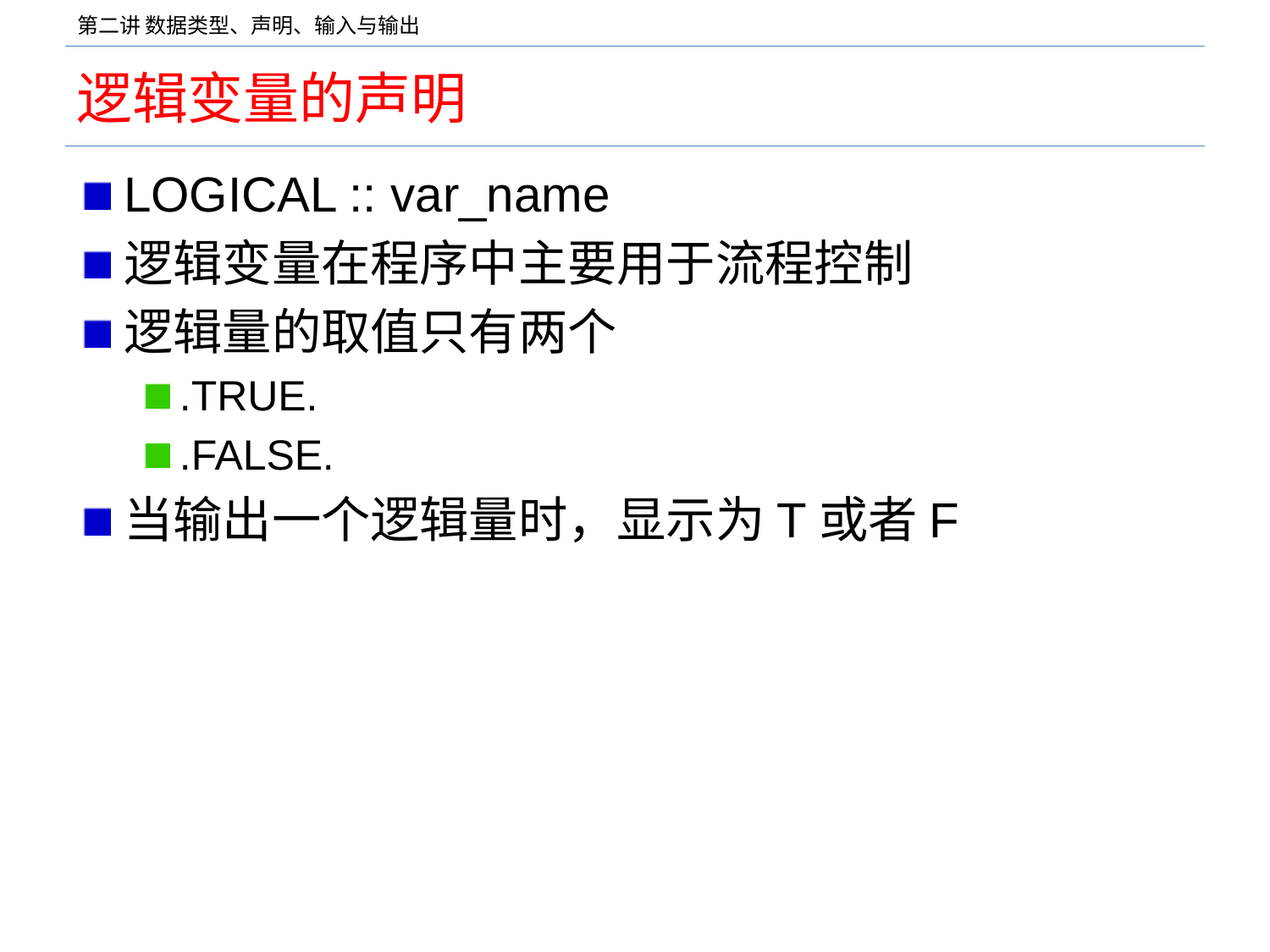

# 逻辑变量的声明
LOGICAL :: var_name
逻辑变量在程序中主要用于流程控制
逻辑量的取值只有两个
.TRUE.
.FALSE.
当输出一个逻辑量时，显示为T或者F